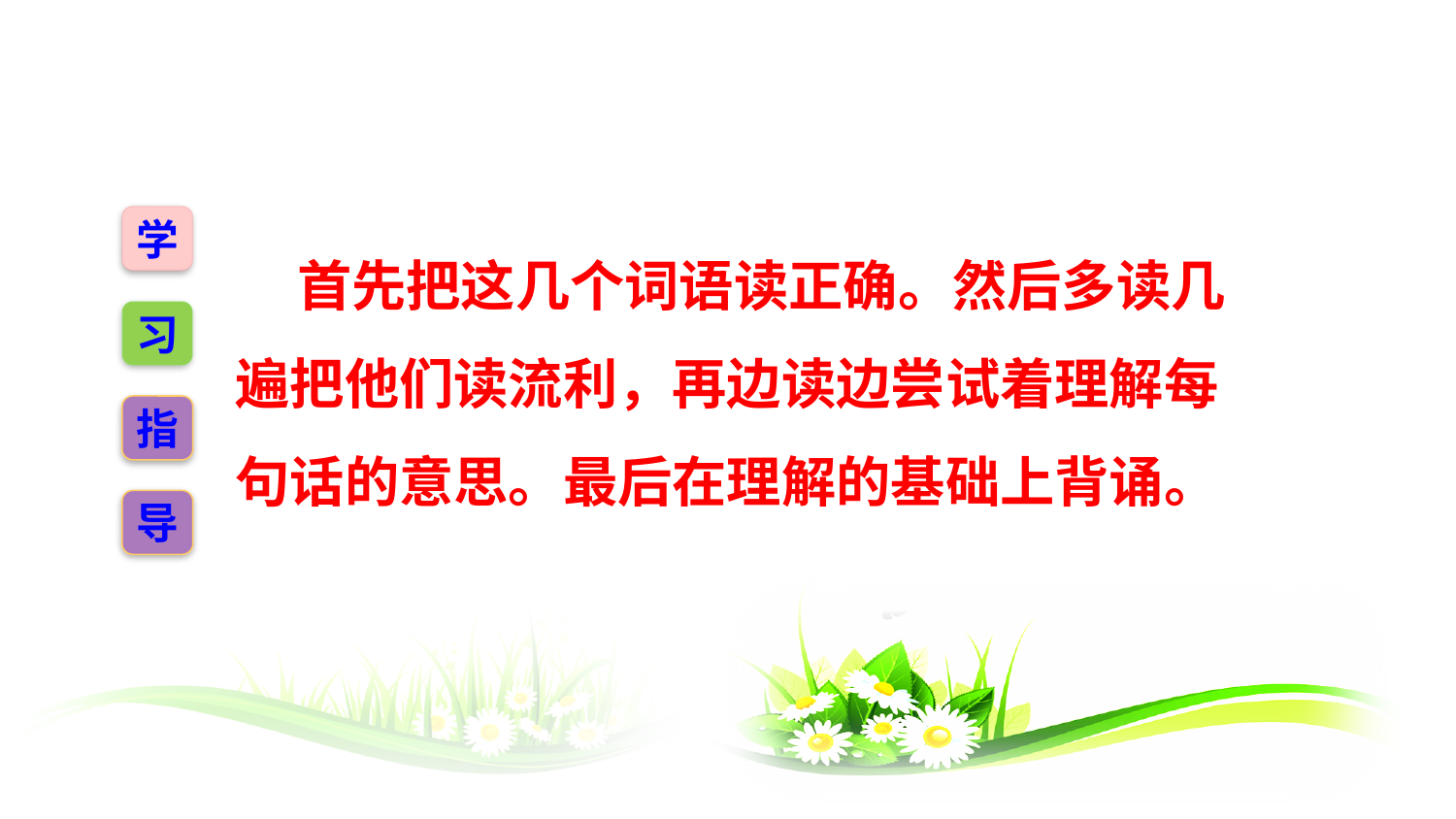

学
    首先把这几个词语读正确。然后多读几遍把他们读流利，再边读边尝试着理解每句话的意思。最后在理解的基础上背诵。
习
指
导